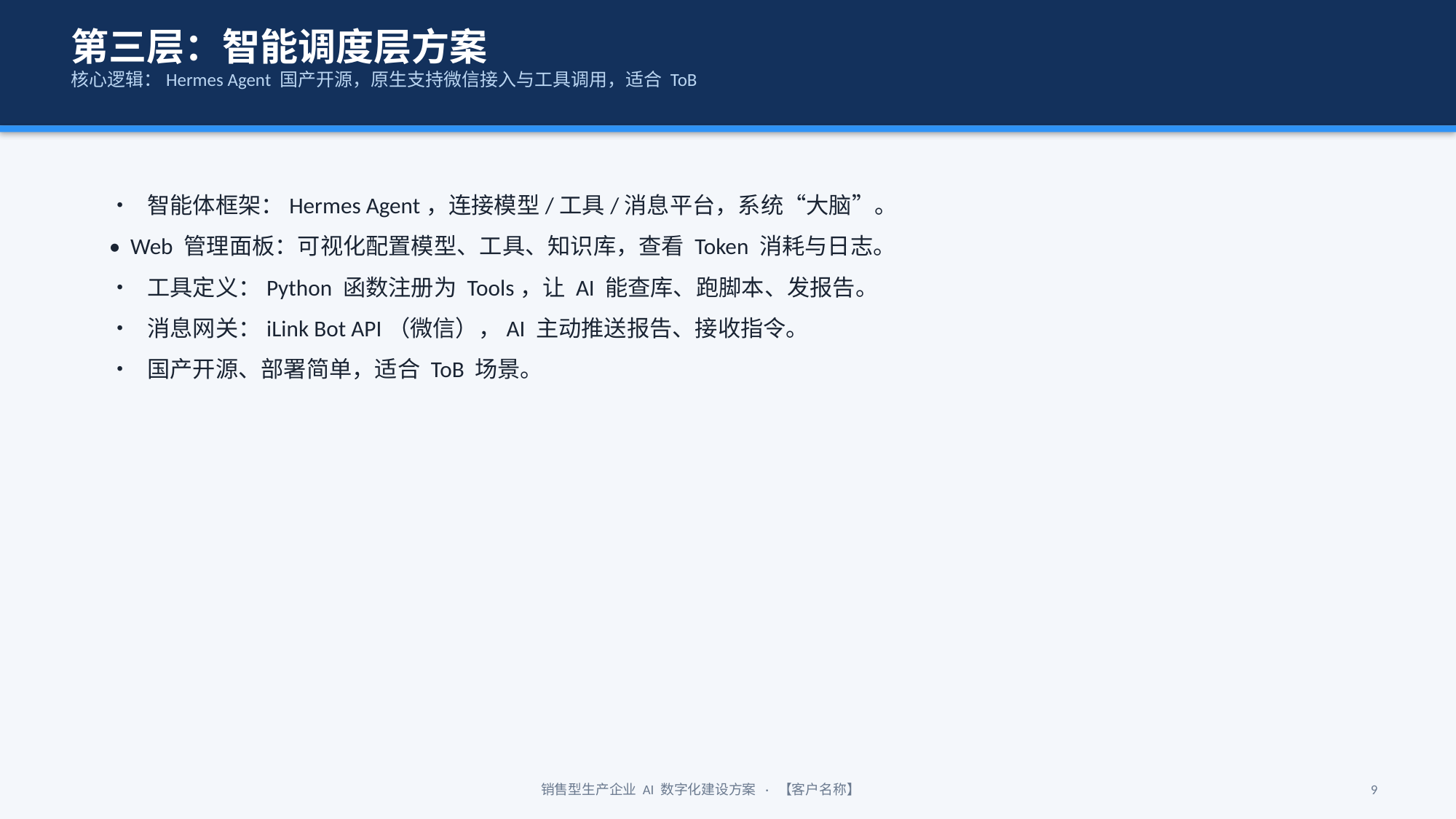

第三层：智能调度层方案
核心逻辑：Hermes Agent 国产开源，原生支持微信接入与工具调用，适合 ToB

•  智能体框架：Hermes Agent，连接模型/工具/消息平台，系统“大脑”。
•  Web 管理面板：可视化配置模型、工具、知识库，查看 Token 消耗与日志。
•  工具定义：Python 函数注册为 Tools，让 AI 能查库、跑脚本、发报告。
•  消息网关：iLink Bot API（微信），AI 主动推送报告、接收指令。
•  国产开源、部署简单，适合 ToB 场景。
销售型生产企业 AI 数字化建设方案  ·  【客户名称】
9